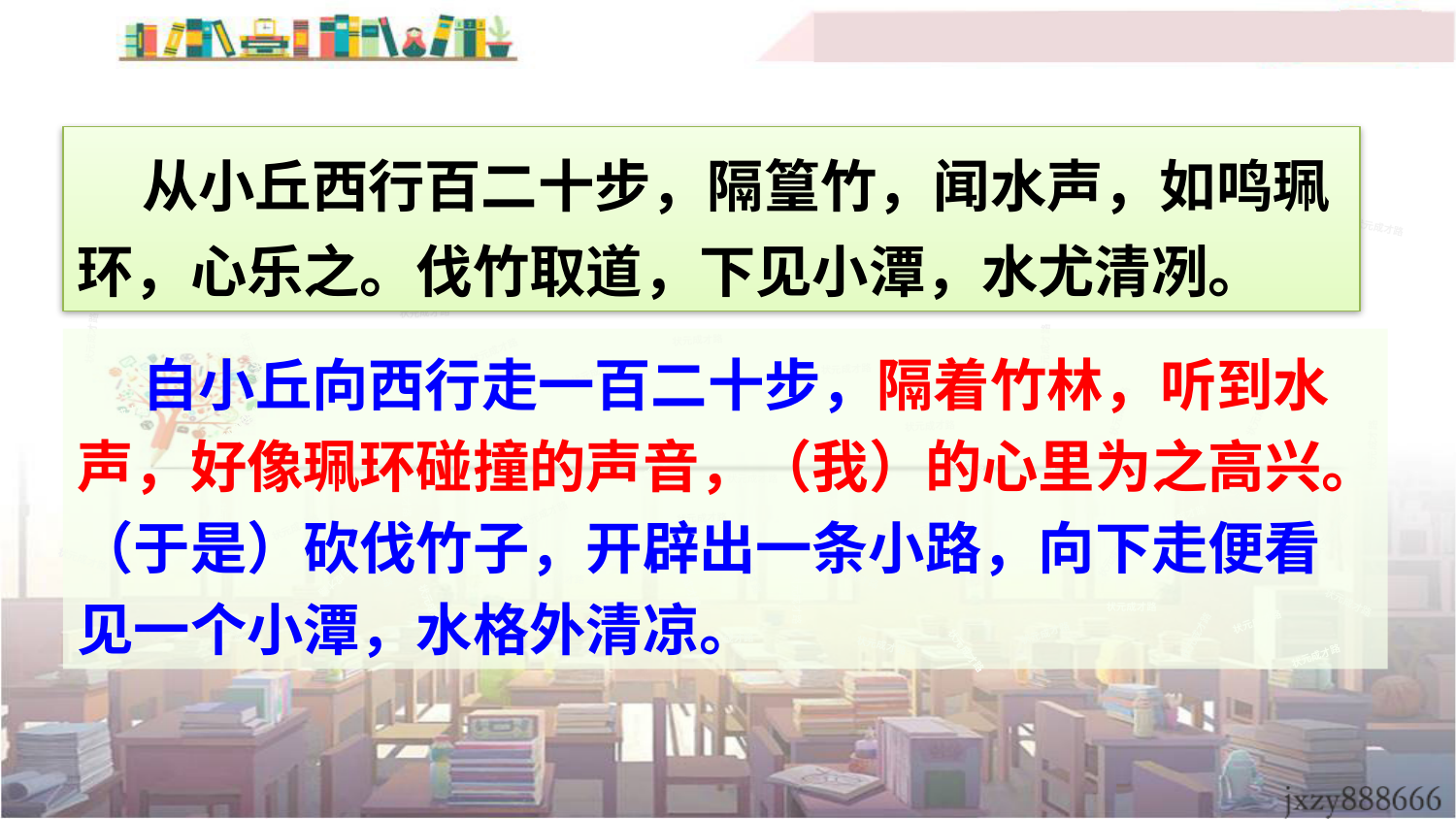

从小丘西行百二十步，隔篁竹，闻水声，如鸣珮环，心乐之。伐竹取道，下见小潭，水尤清冽。
状元成才路
状元成才路
状元成才路
状元成才路
状元成才路
状元成才路
状元成才路
状元成才路
状元成才路
状元成才路
状元成才路
状元成才路
状元成才路
状元成才路
状元成才路
状元成才路
状元成才路
状元成才路
状元成才路
状元成才路
状元成才路
状元成才路
状元成才路
状元成才路
状元成才路
状元成才路
状元成才路
状元成才路
状元成才路
状元成才路
状元成才路
状元成才路
    自小丘向西行走一百二十步，隔着竹林，听到水声，好像珮环碰撞的声音，（我）的心里为之高兴。（于是）砍伐竹子，开辟出一条小路，向下走便看见一个小潭，水格外清凉。
状元成才路
状元成才路
状元成才路
状元成才路
状元成才路
状元成才路
状元成才路
状元成才路
状元成才路
状元成才路
状元成才路
状元成才路
状元成才路
状元成才路
状元成才路
状元成才路
状元成才路
状元成才路
状元成才路
状元成才路
状元成才路
状元成才路
状元成才路
状元成才路
状元成才路
状元成才路
状元成才路
状元成才路
状元成才路
状元成才路
状元成才路
状元成才路
状元成才路
状元成才路
状元成才路
状元成才路
状元成才路
状元成才路
状元成才路
状元成才路
状元成才路
状元成才路
状元成才路
状元成才路
状元成才路
状元成才路
状元成才路
状元成才路
状元成才路
状元成才路
状元成才路
状元成才路
状元成才路
状元成才路
状元成才路
状元成才路
状元成才路
状元成才路
状元成才路
状元成才路
状元成才路
状元成才路
状元成才路
状元成才路
状元成才路
状元成才路
状元成才路
状元成才路